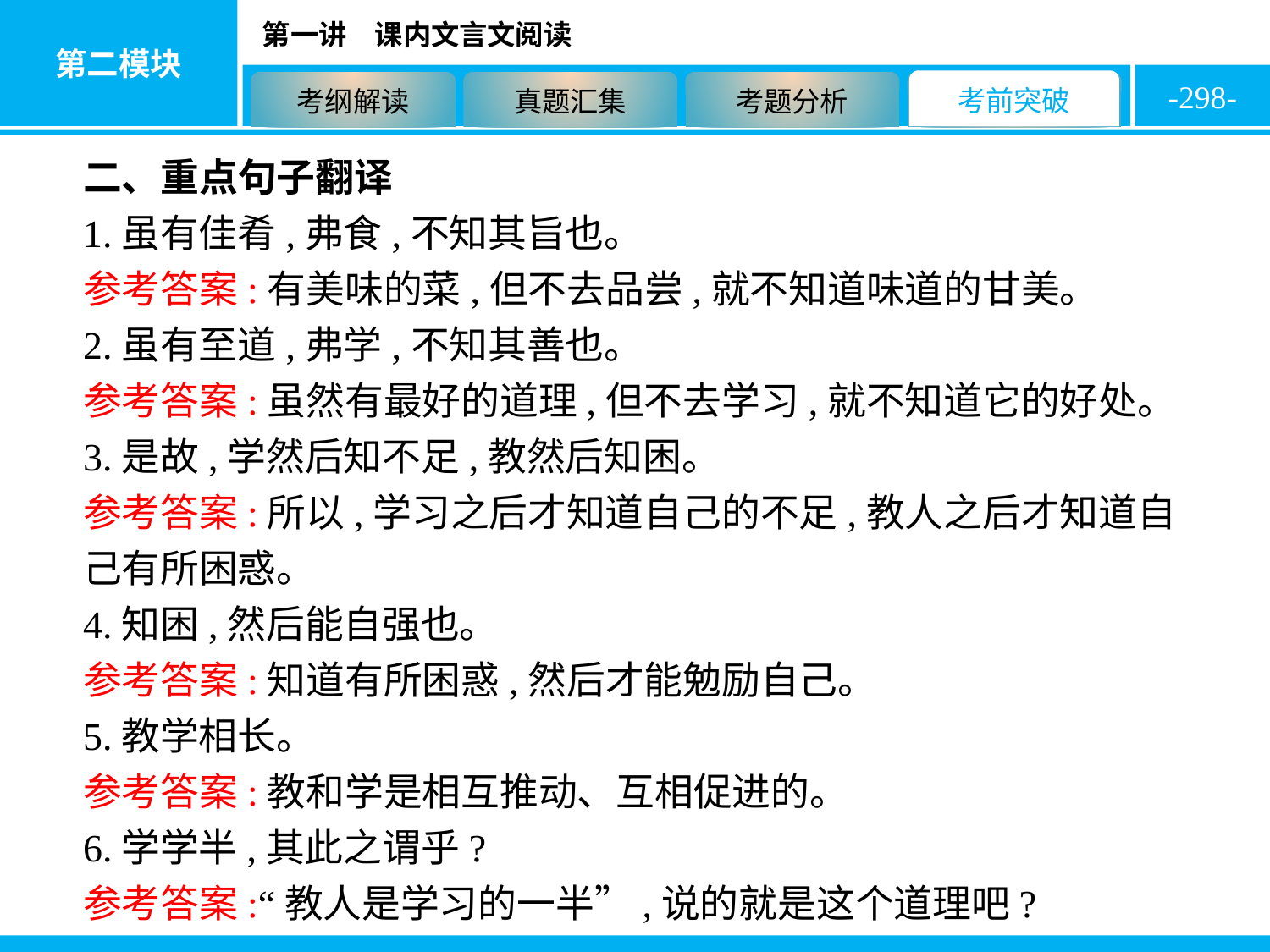

-298-
二、重点句子翻译
1.虽有佳肴,弗食,不知其旨也。
参考答案:有美味的菜,但不去品尝,就不知道味道的甘美。
2.虽有至道,弗学,不知其善也。
参考答案:虽然有最好的道理,但不去学习,就不知道它的好处。
3.是故,学然后知不足,教然后知困。
参考答案:所以,学习之后才知道自己的不足,教人之后才知道自己有所困惑。
4.知困,然后能自强也。
参考答案:知道有所困惑,然后才能勉励自己。
5.教学相长。
参考答案:教和学是相互推动、互相促进的。
6.学学半,其此之谓乎?
参考答案:“教人是学习的一半”,说的就是这个道理吧?